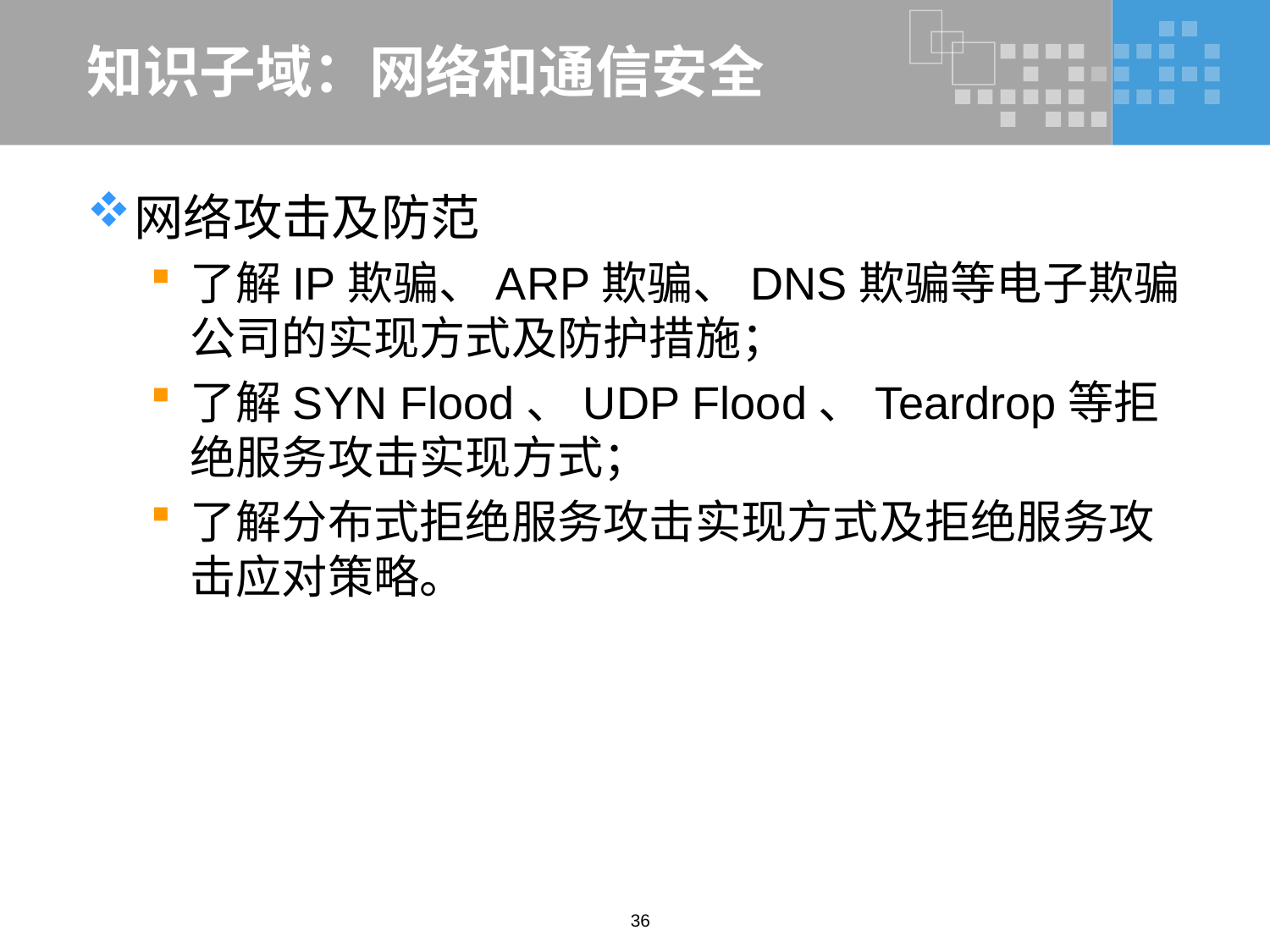

# 知识子域：网络和通信安全
网络攻击及防范
了解IP欺骗、ARP欺骗、DNS欺骗等电子欺骗公司的实现方式及防护措施；
了解SYN Flood、UDP Flood、Teardrop等拒绝服务攻击实现方式；
了解分布式拒绝服务攻击实现方式及拒绝服务攻击应对策略。

36